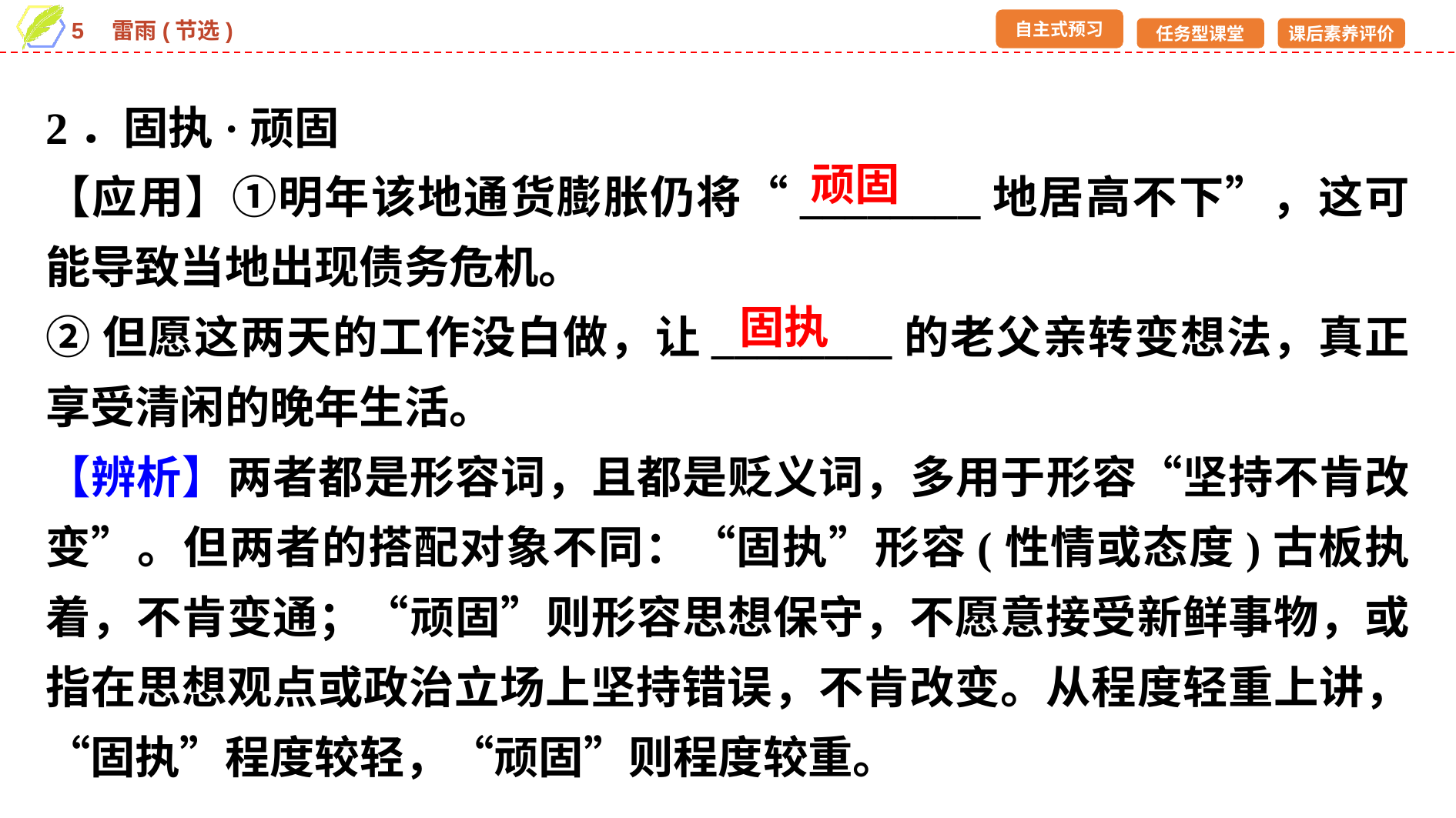

2．固执·顽固
【应用】①明年该地通货膨胀仍将“________地居高不下”，这可能导致当地出现债务危机。
②但愿这两天的工作没白做，让________的老父亲转变想法，真正享受清闲的晚年生活。
【辨析】两者都是形容词，且都是贬义词，多用于形容“坚持不肯改变”。但两者的搭配对象不同：“固执”形容(性情或态度)古板执着，不肯变通；“顽固”则形容思想保守，不愿意接受新鲜事物，或指在思想观点或政治立场上坚持错误，不肯改变。从程度轻重上讲，“固执”程度较轻，“顽固”则程度较重。
顽固
固执